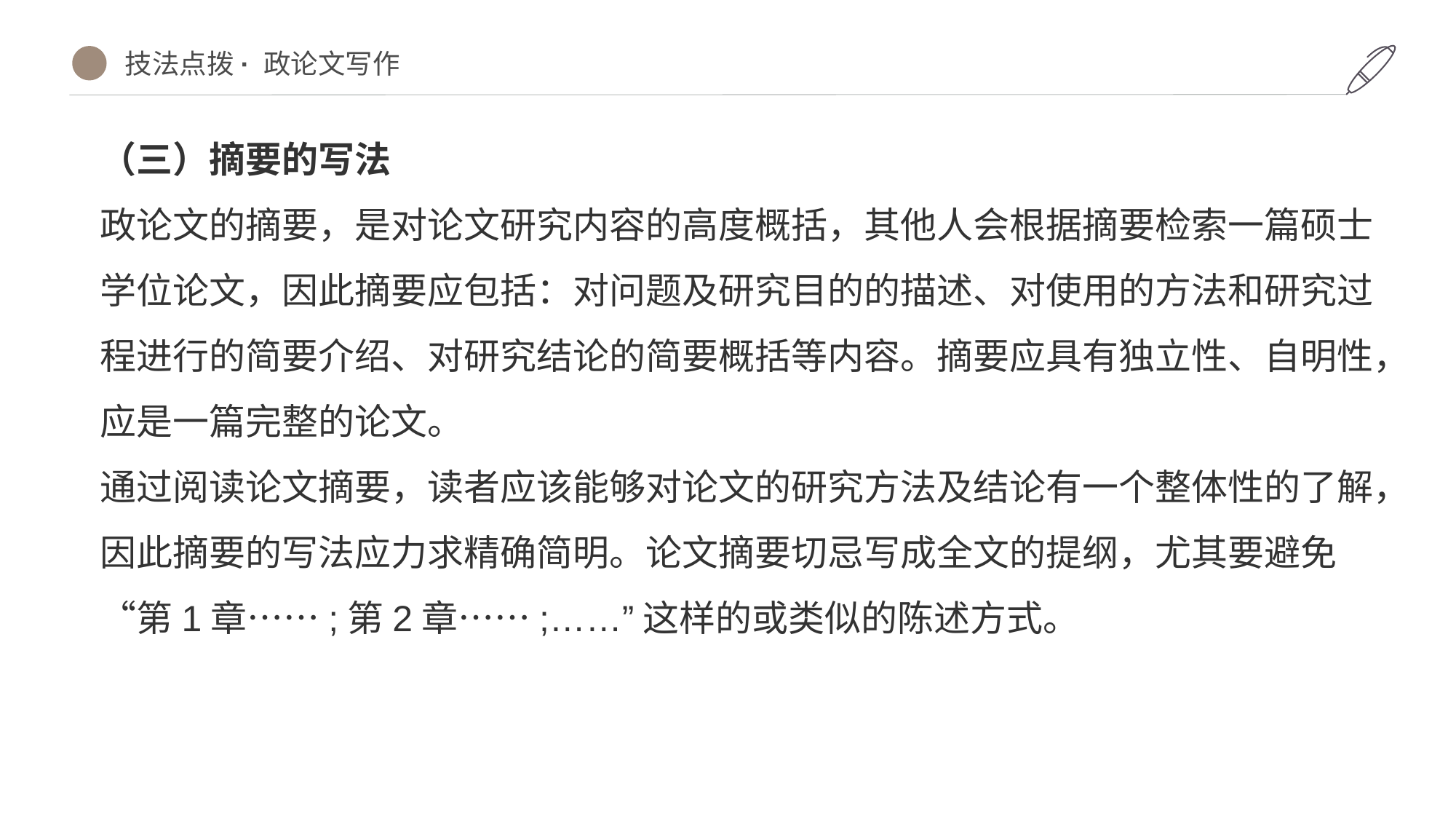

技法点拨· 政论文写作

（三）摘要的写法
政论文的摘要，是对论文研究内容的高度概括，其他人会根据摘要检索一篇硕士学位论文，因此摘要应包括：对问题及研究目的的描述、对使用的方法和研究过程进行的简要介绍、对研究结论的简要概括等内容。摘要应具有独立性、自明性，应是一篇完整的论文。
通过阅读论文摘要，读者应该能够对论文的研究方法及结论有一个整体性的了解，因此摘要的写法应力求精确简明。论文摘要切忌写成全文的提纲，尤其要避免“第1章……;第2章……;……”这样的或类似的陈述方式。